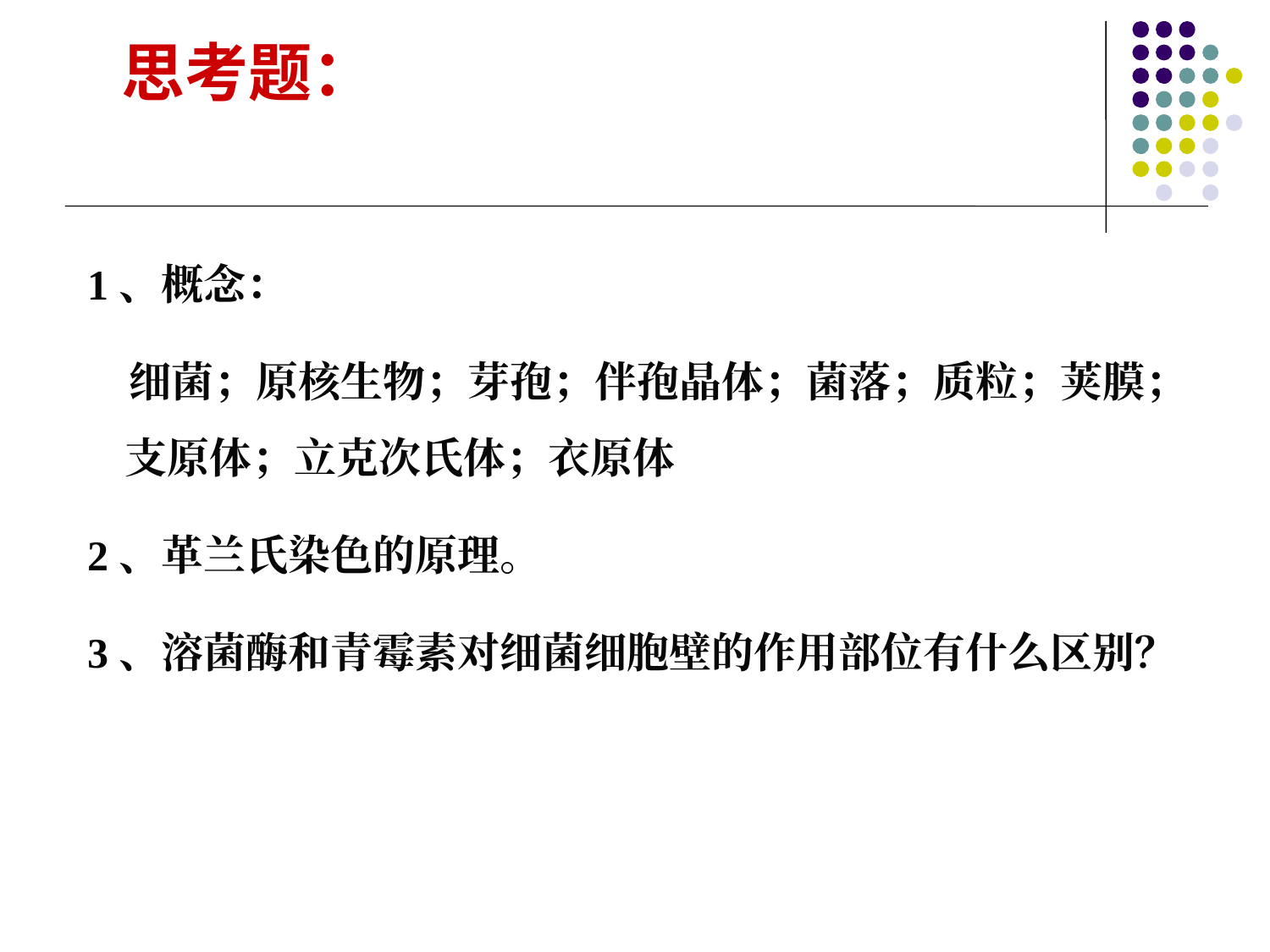

思考题：
1、概念：
   细菌；原核生物；芽孢；伴孢晶体；菌落；质粒；荚膜；支原体；立克次氏体；衣原体
2、革兰氏染色的原理。
3、溶菌酶和青霉素对细菌细胞壁的作用部位有什么区别？